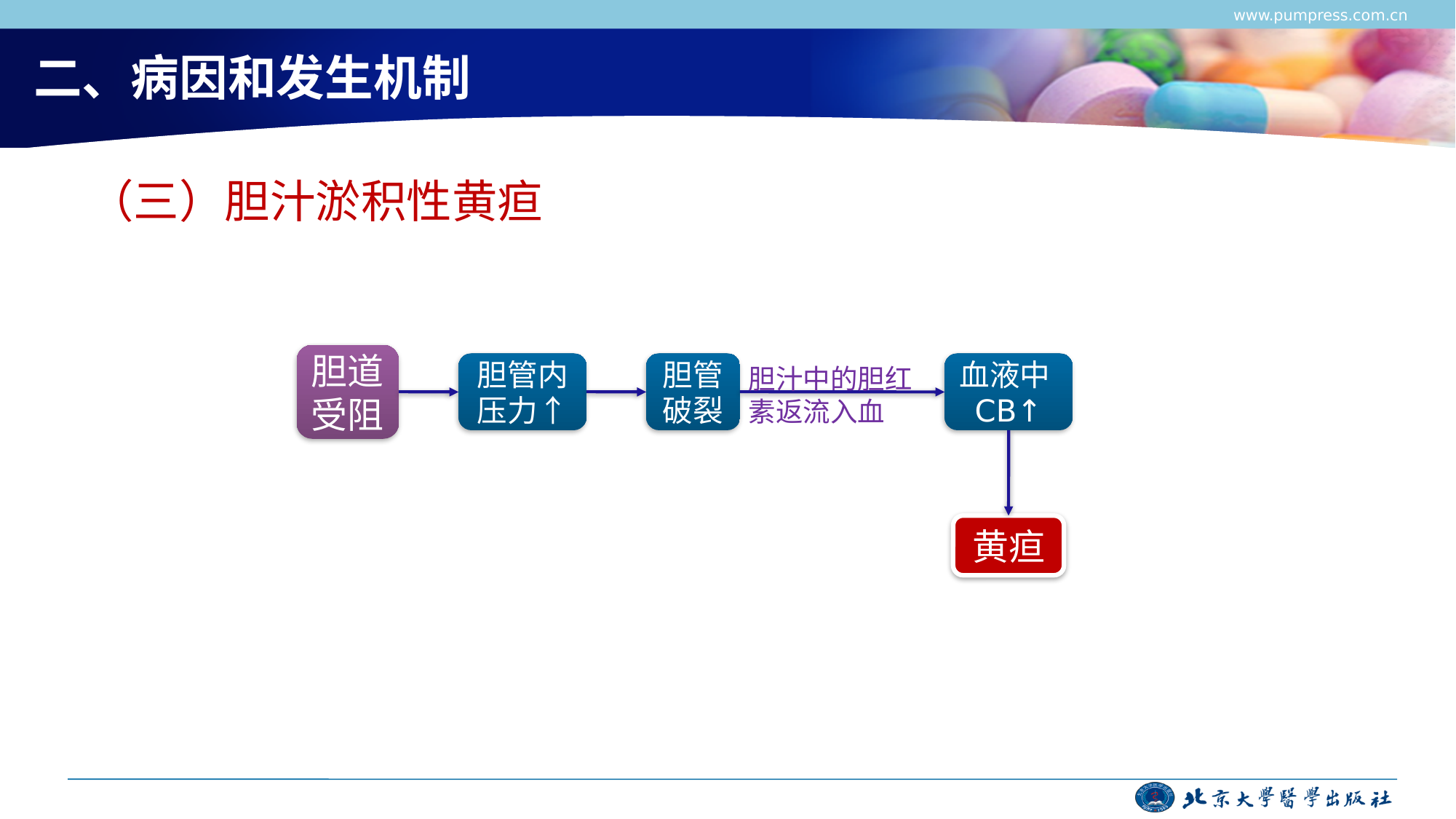

www.pumpress.com.cn
# 二、病因和发生机制
（三）胆汁淤积性黄疸

胆道受阻
胆管内
压力↑
胆管破裂
血液中CB↑
胆汁中的胆红素返流入血
黄疸